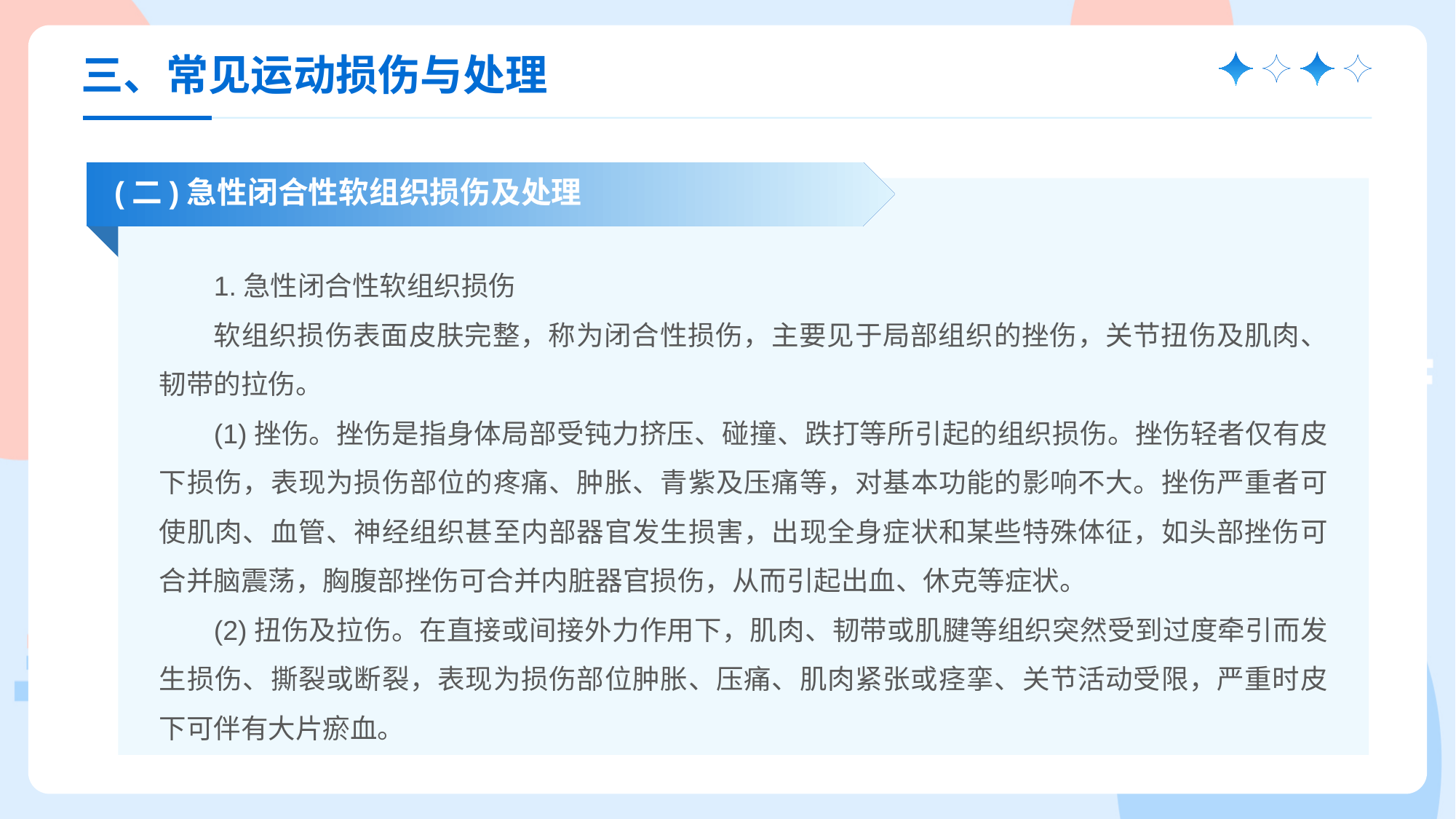

三、常见运动损伤与处理
(二)急性闭合性软组织损伤及处理

1.急性闭合性软组织损伤
软组织损伤表面皮肤完整，称为闭合性损伤，主要见于局部组织的挫伤，关节扭伤及肌肉、韧带的拉伤。
(1)挫伤。挫伤是指身体局部受钝力挤压、碰撞、跌打等所引起的组织损伤。挫伤轻者仅有皮下损伤，表现为损伤部位的疼痛、肿胀、青紫及压痛等，对基本功能的影响不大。挫伤严重者可使肌肉、血管、神经组织甚至内部器官发生损害，出现全身症状和某些特殊体征，如头部挫伤可合并脑震荡，胸腹部挫伤可合并内脏器官损伤，从而引起出血、休克等症状。
(2)扭伤及拉伤。在直接或间接外力作用下，肌肉、韧带或肌腱等组织突然受到过度牵引而发生损伤、撕裂或断裂，表现为损伤部位肿胀、压痛、肌肉紧张或痉挛、关节活动受限，严重时皮下可伴有大片瘀血。